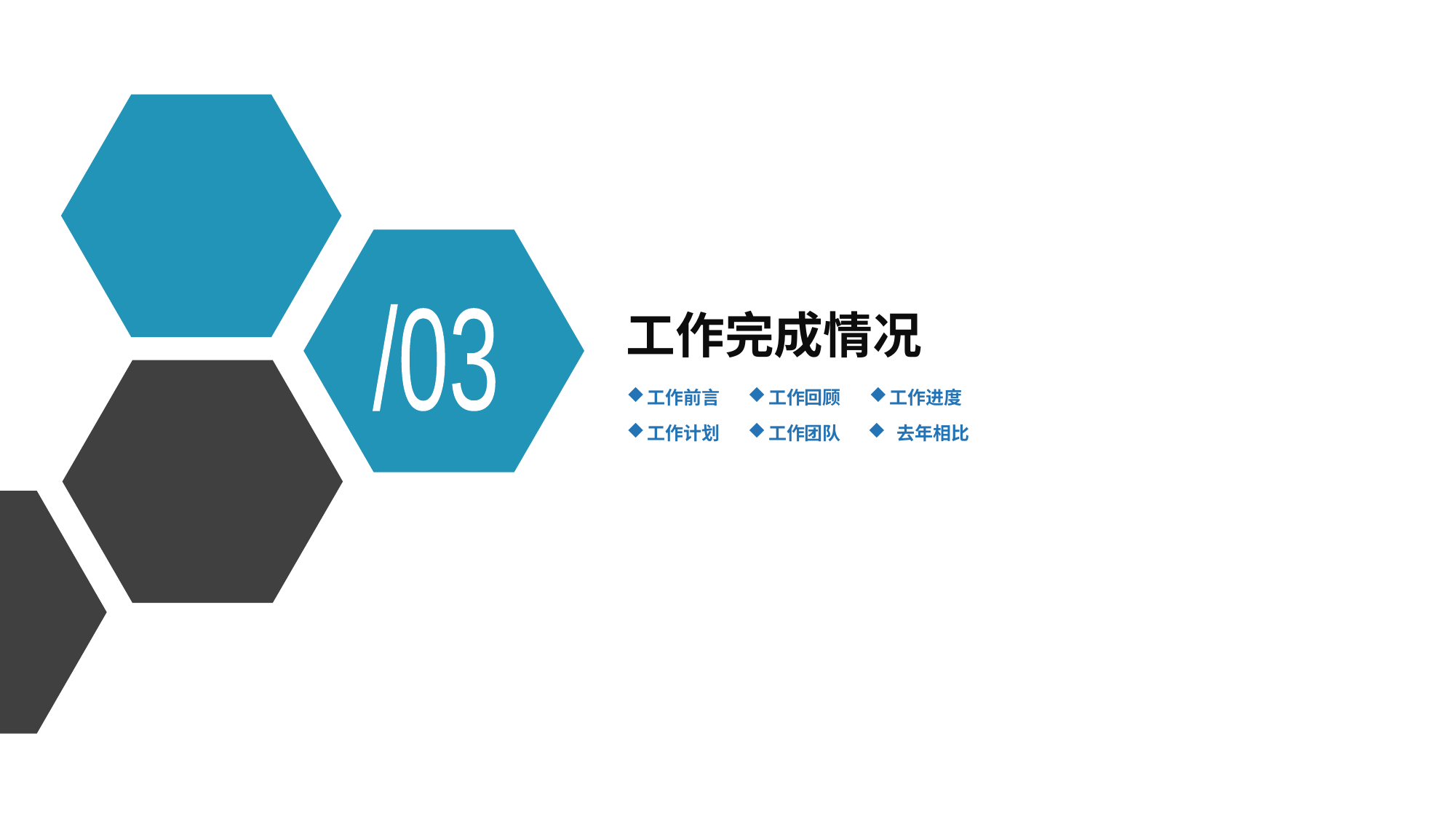

/03
工作完成情况

工作前言
工作回顾
工作进度
工作计划
工作团队
 去年相比